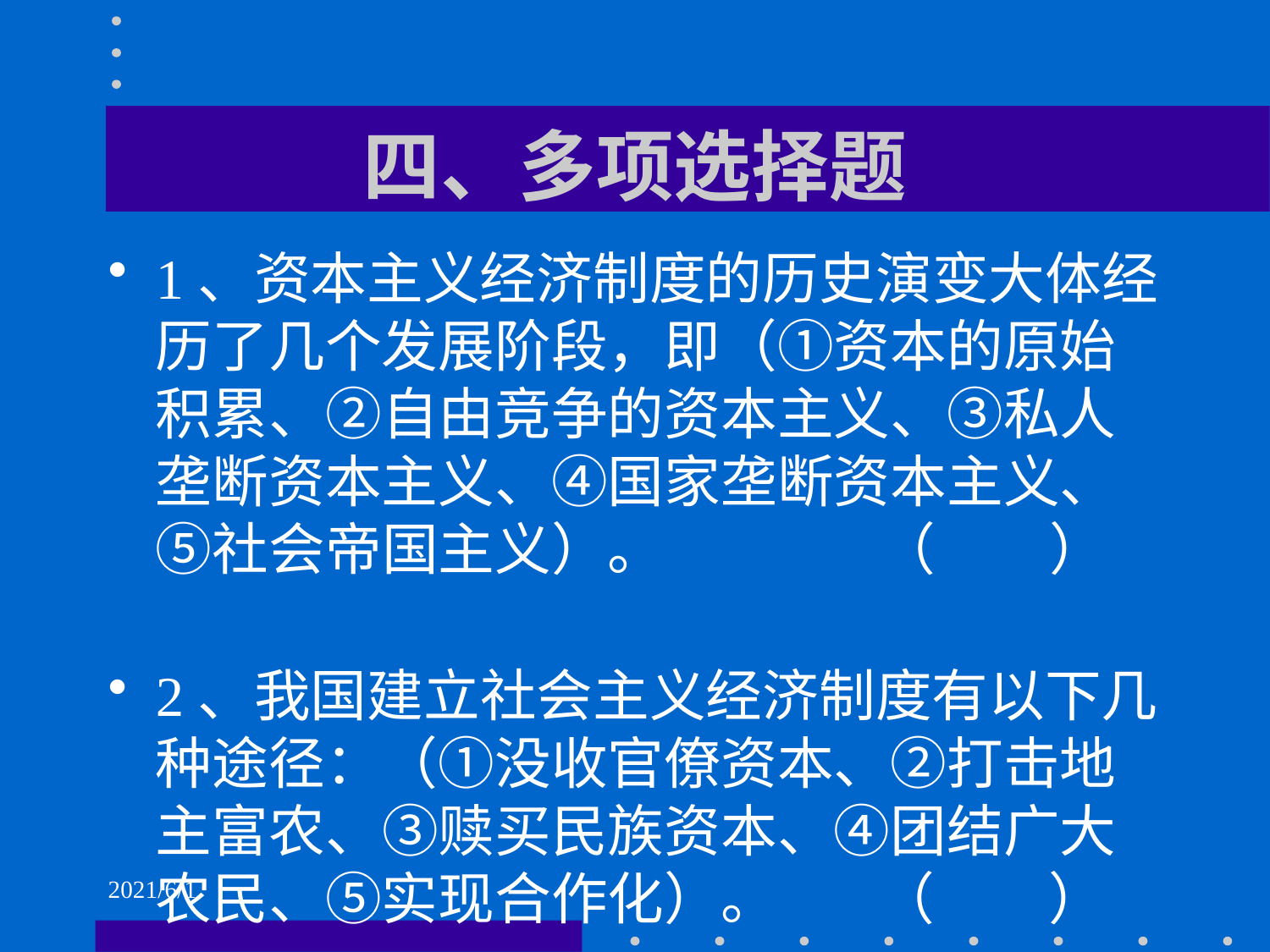

# 四、多项选择题
1、资本主义经济制度的历史演变大体经历了几个发展阶段，即（①资本的原始积累、②自由竞争的资本主义、③私人垄断资本主义、④国家垄断资本主义、⑤社会帝国主义）。                 （         ）
2、我国建立社会主义经济制度有以下几种途径：（①没收官僚资本、②打击地主富农、③赎买民族资本、④团结广大农民、⑤实现合作化）。        （         ）
2021/6/1